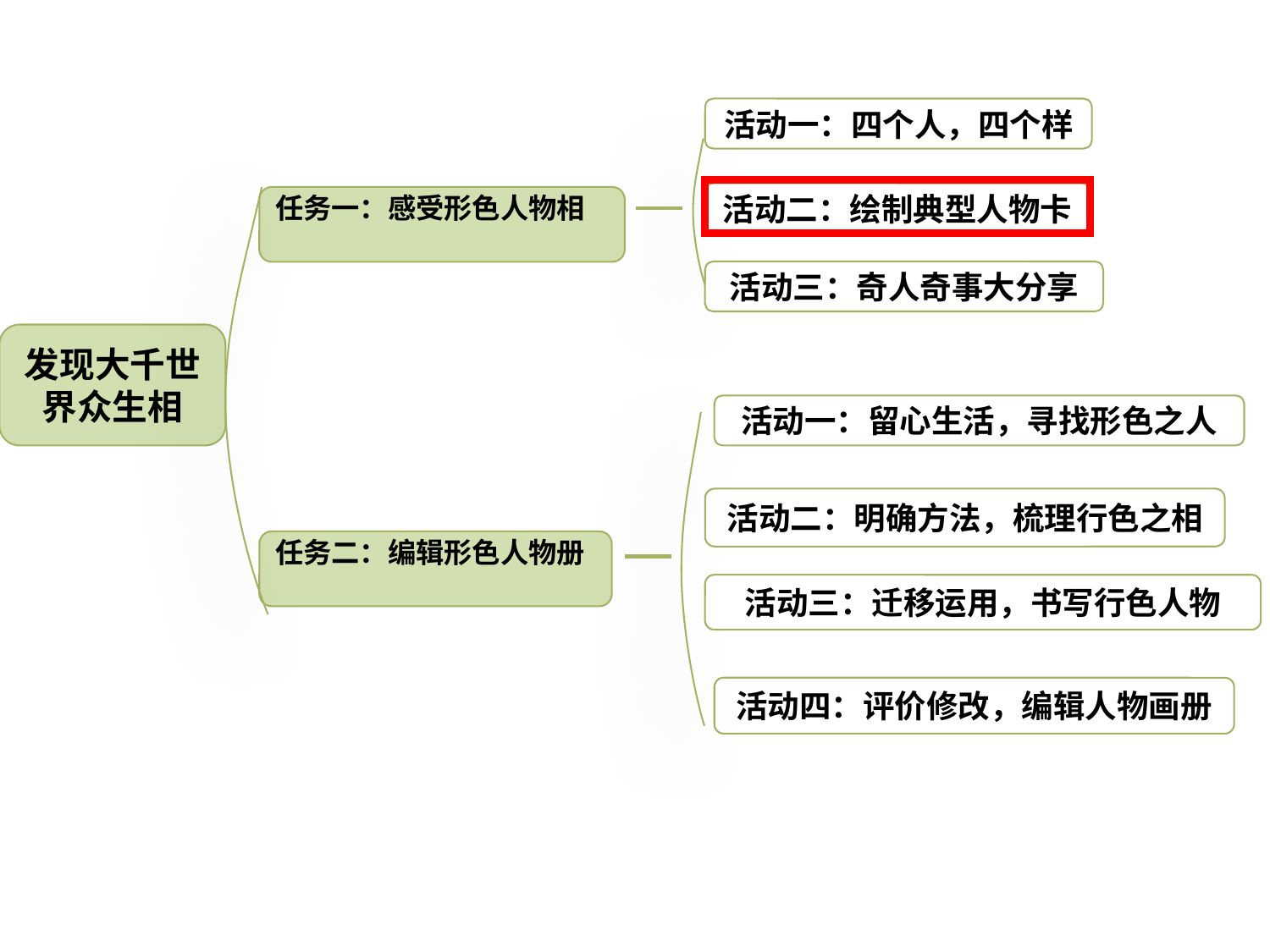

活动一：四个人，四个样

活动二：绘制典型人物卡

任务一：感受形色人物相

活动三：奇人奇事大分享
发现大千世界众生相
活动一：留心生活，寻找形色之人

活动二：明确方法，梳理行色之相
任务二：编辑形色人物册

活动三：迁移运用，书写行色人物
活动四：评价修改，编辑人物画册